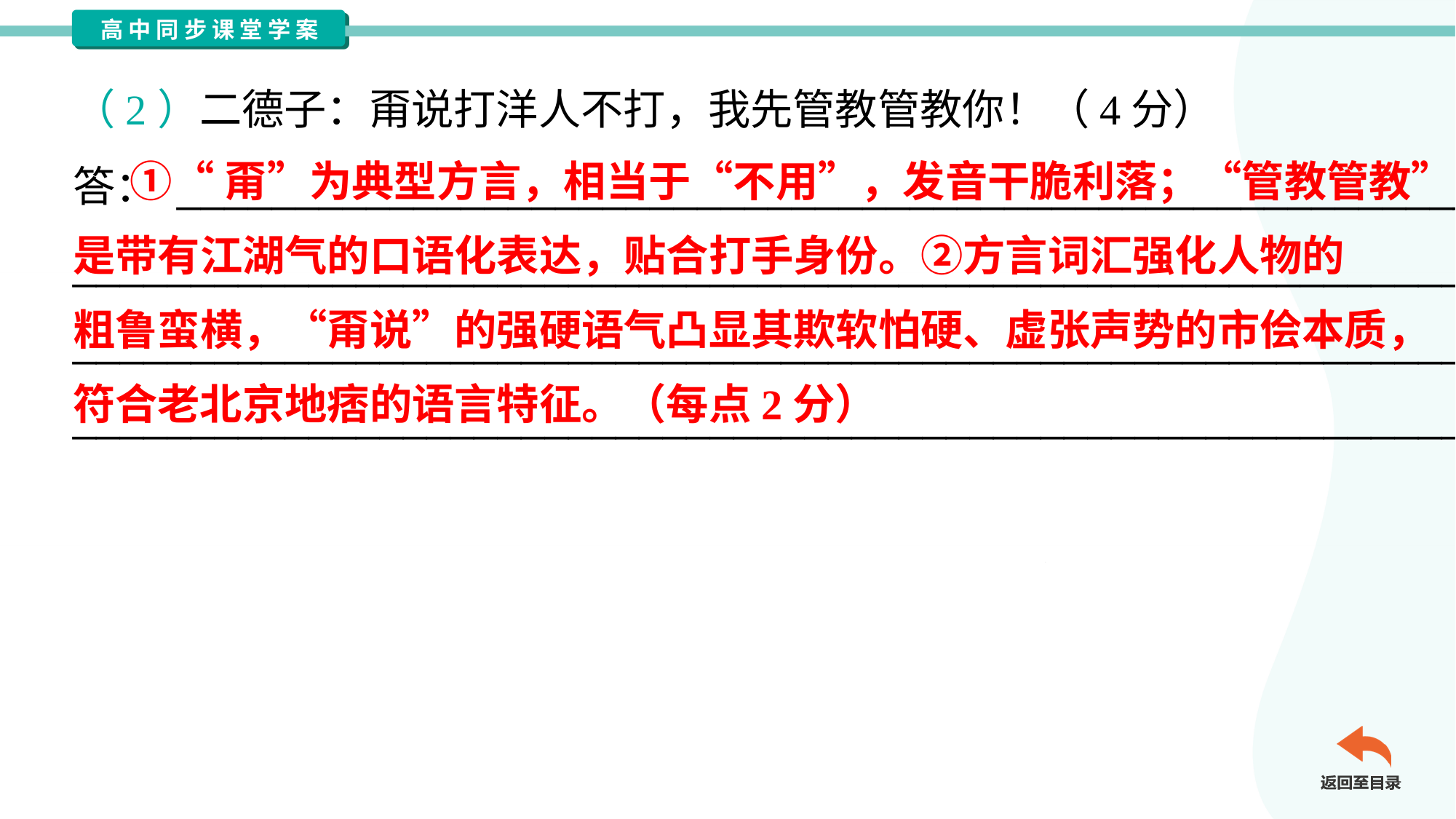

（2）二德子：甭说打洋人不打，我先管教管教你！（4分）
答： ________________________________________________________
_____________________________________________________________
_____________________________________________________________
_____________________________________________________________
      ①“甭”为典型方言，相当于“不用”，发音干脆利落；“管教管教”
是带有江湖气的口语化表达，贴合打手身份。②方言词汇强化人物的
粗鲁蛮横，“甭说”的强硬语气凸显其欺软怕硬、虚张声势的市侩本质，
符合老北京地痞的语言特征。（每点2分）